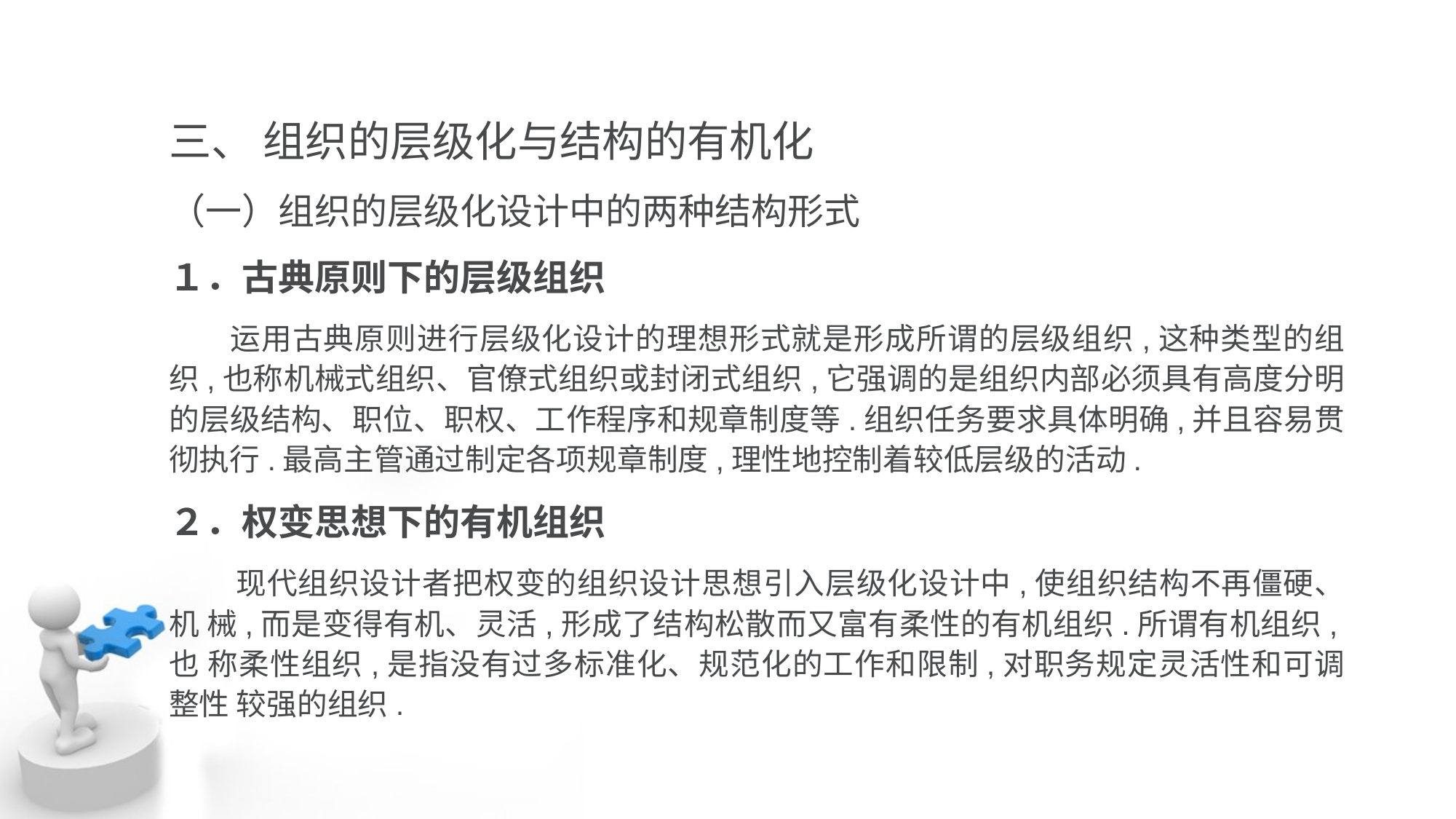

三、 组织的层级化与结构的有机化
（一）组织的层级化设计中的两种结构形式
１．古典原则下的层级组织
       运用古典原则进行层级化设计的理想形式就是形成所谓的层级组织,这种类型的组 织,也称机械式组织、官僚式组织或封闭式组织,它强调的是组织内部必须具有高度分明 的层级结构、职位、职权、工作程序和规章制度等.组织任务要求具体明确,并且容易贯 彻执行.最高主管通过制定各项规章制度,理性地控制着较低层级的活动.
２．权变思想下的有机组织
        现代组织设计者把权变的组织设计思想引入层级化设计中,使组织结构不再僵硬、机 械,而是变得有机、灵活,形成了结构松散而又富有柔性的有机组织.所谓有机组织,也 称柔性组织,是指没有过多标准化、规范化的工作和限制,对职务规定灵活性和可调整性 较强的组织.